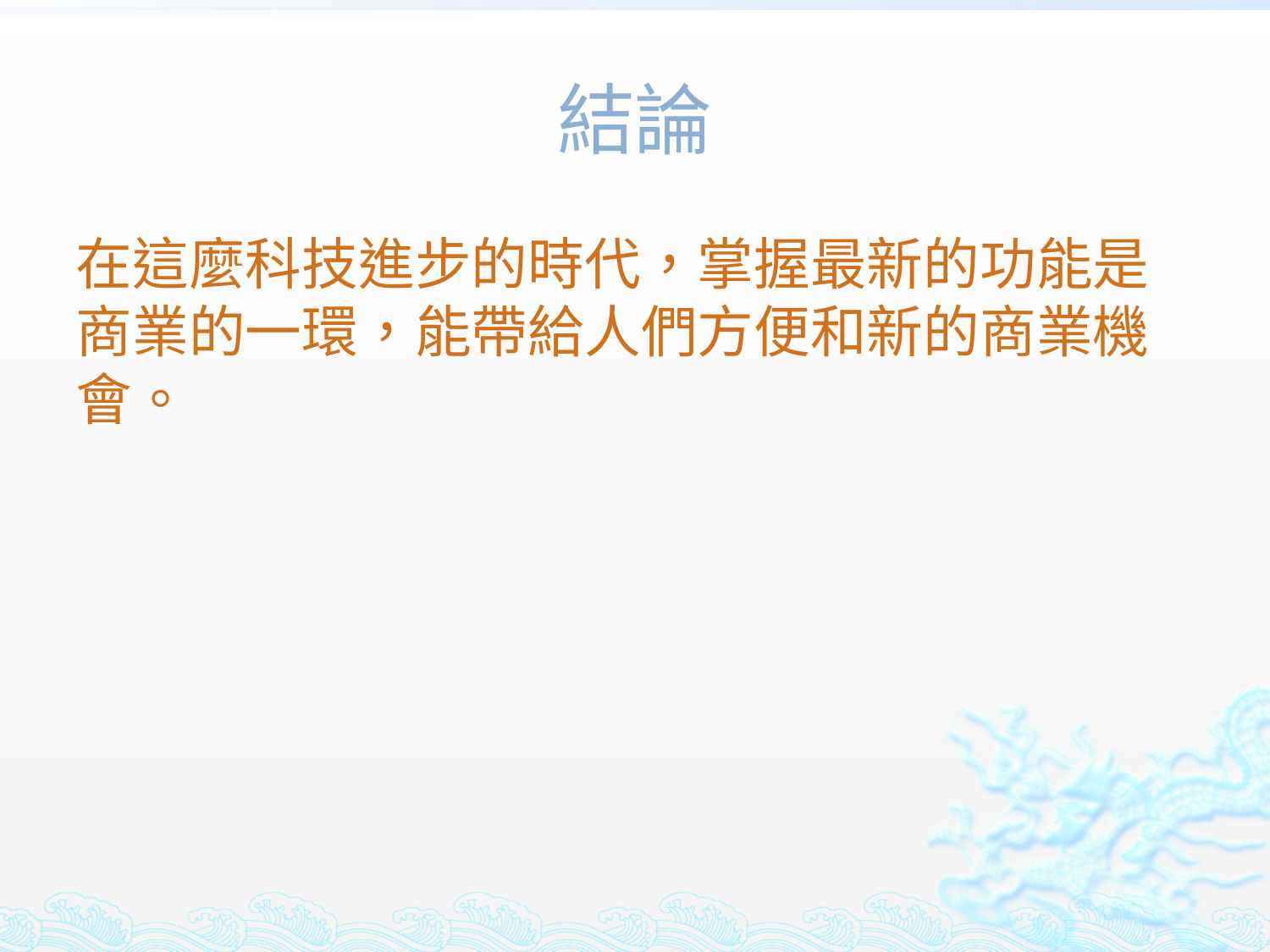

# 結論
在這麼科技進步的時代，掌握最新的功能是商業的一環，能帶給人們方便和新的商業機會。